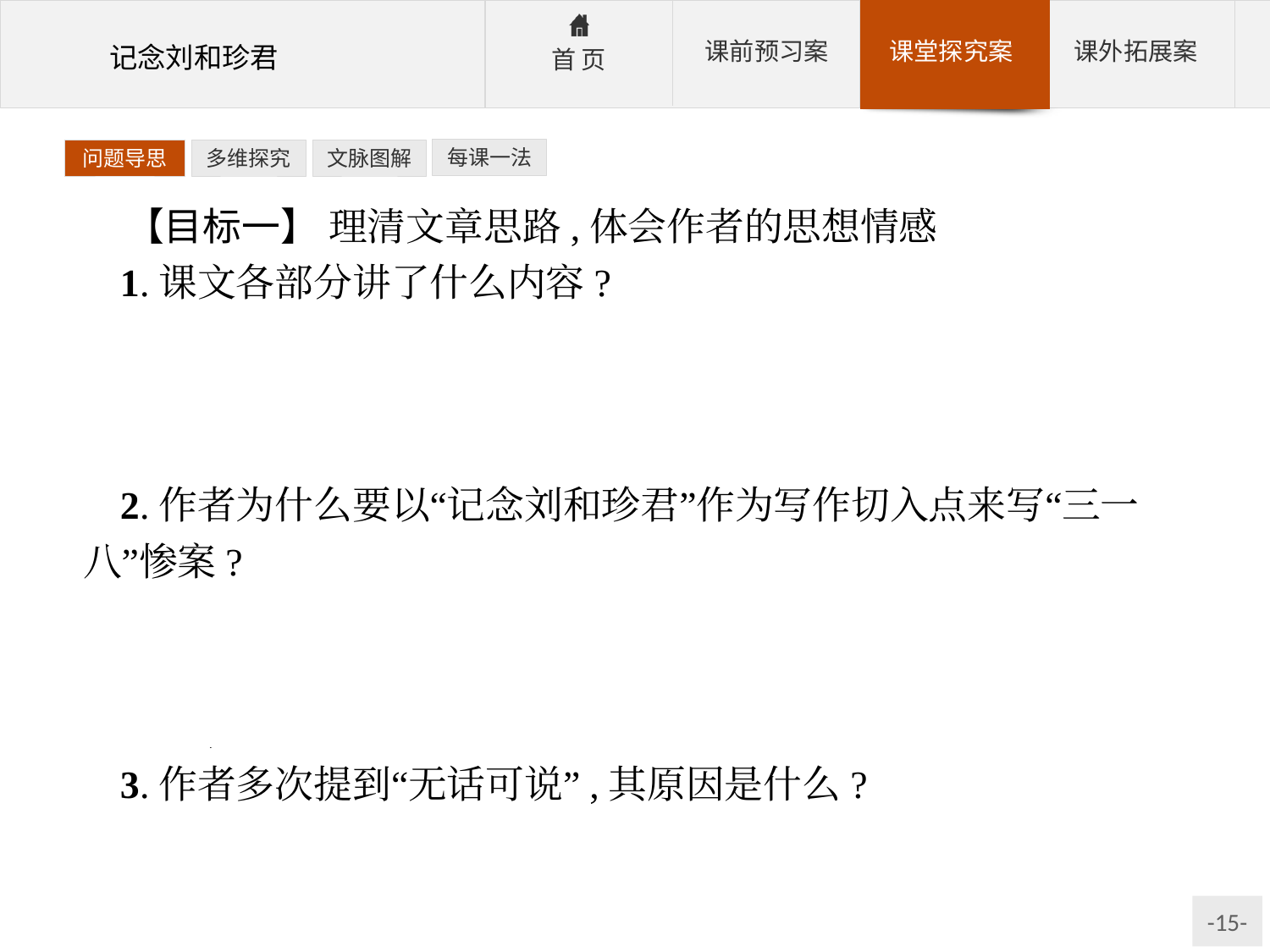

每课一法
问题导思
多维探究
文脉图解
【目标一】 理清文章思路,体会作者的思想情感
1.课文各部分讲了什么内容?
参考答案:一、二两节说的是写作缘起,中间三节记述刘和珍生平事迹和遇难经过,最后两节议论惨案的教训和死难者对于将来的意义。
2.作者为什么要以“记念刘和珍君”作为写作切入点来写“三一八”惨案?
参考答案:刘和珍是爱国青年,始终“微笑”“和蔼”,却被段政府杀害,被流言家诬蔑为“暴徒”。从“记念”入笔,更能体现人们正义的呼声,更能揭示反动政府及其文人走狗的卑劣。
3.作者多次提到“无话可说”,其原因是什么?
参考答案:一是反动政府的暴行“使我艰于呼吸视听”,不能有所言语;二是反动文人的阴险论调,使“我”难以痛定,不能长歌当哭。